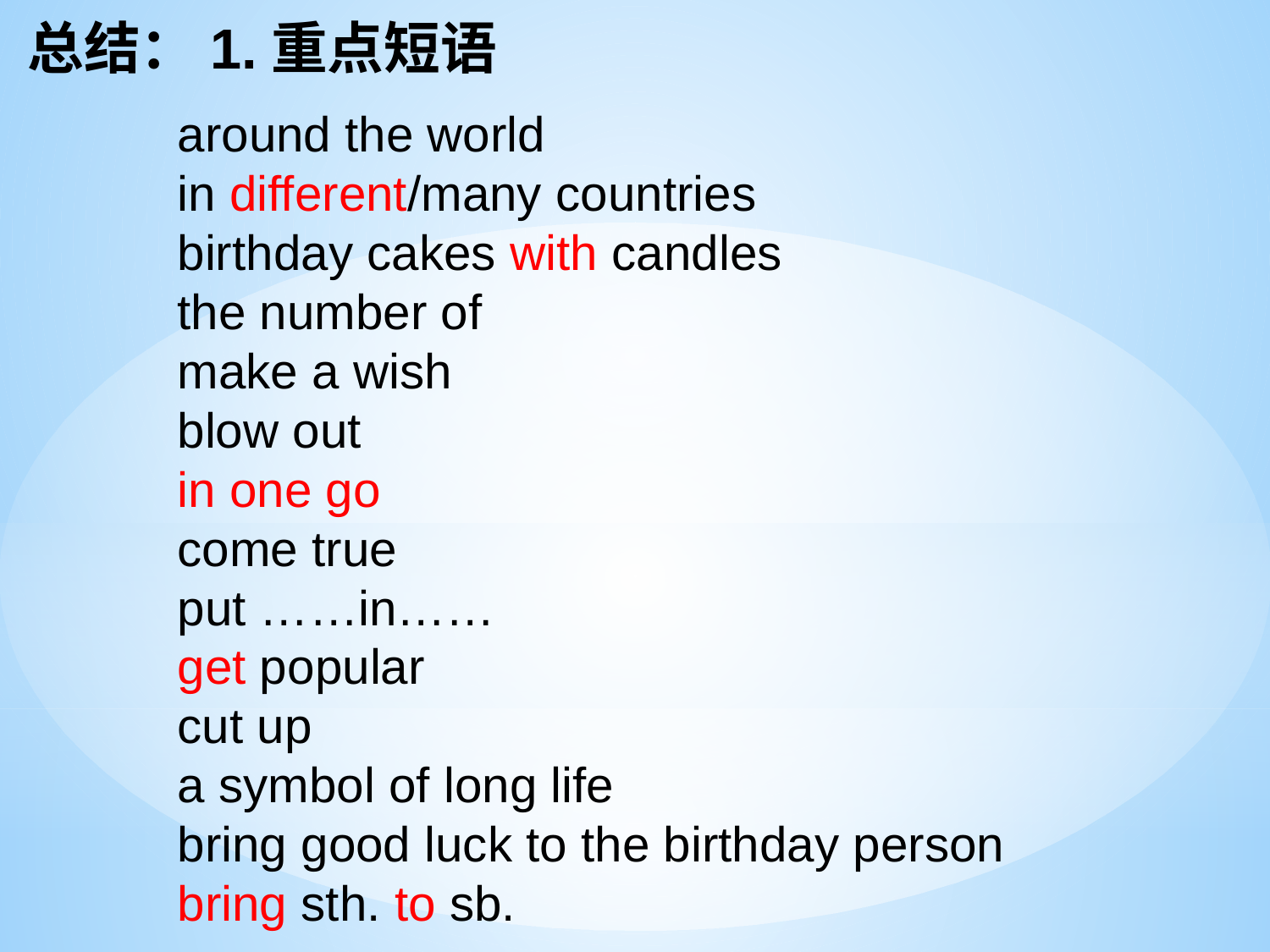

总结：1.重点短语
around the world
in different/many countries
birthday cakes with candles
the number of
make a wish
blow out
in one go
come true
put ……in……
get popular
cut up
a symbol of long life
bring good luck to the birthday person
bring sth. to sb.